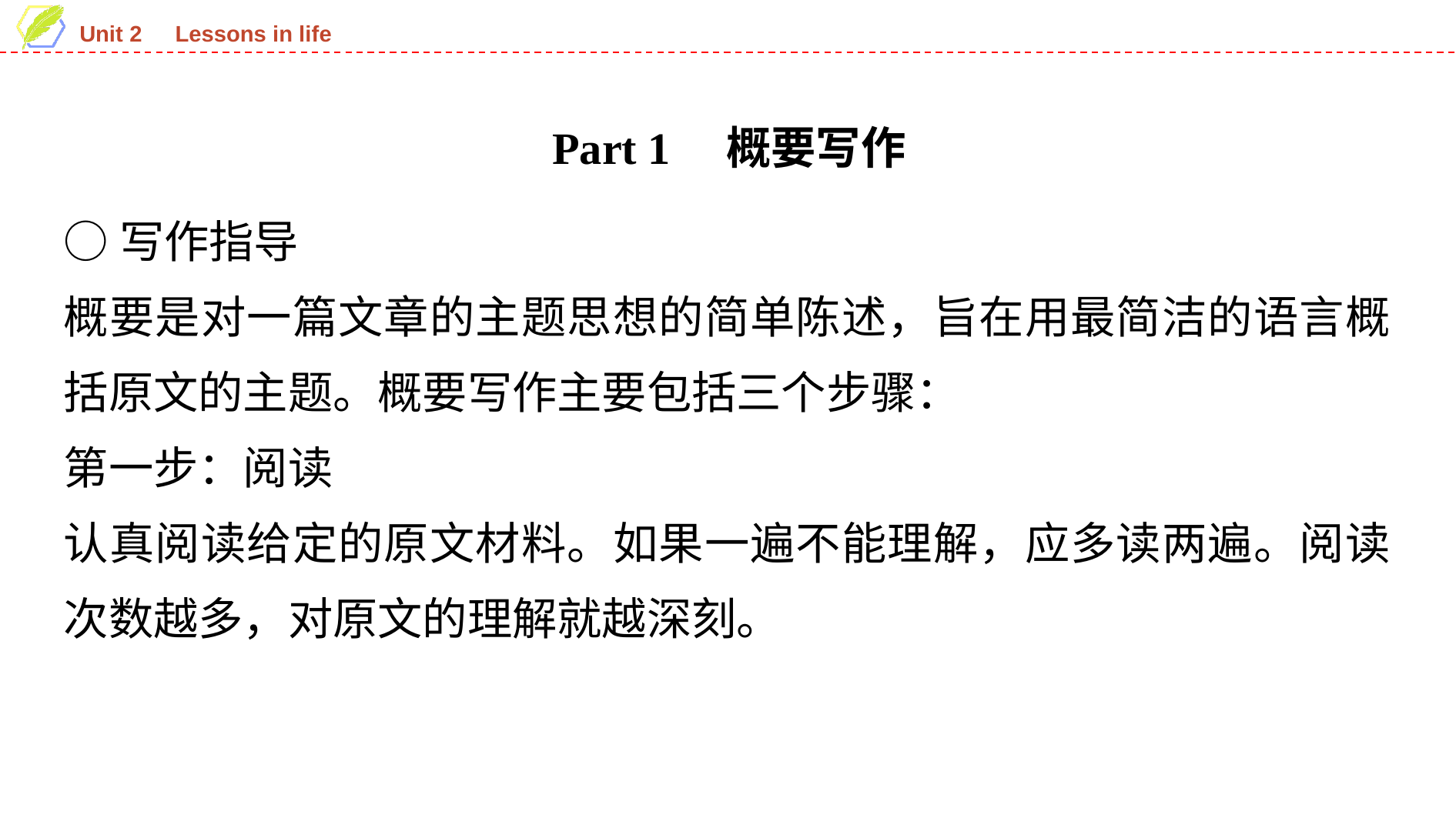

Part 1　概要写作
○写作指导
概要是对一篇文章的主题思想的简单陈述，旨在用最简洁的语言概括原文的主题。概要写作主要包括三个步骤：
第一步：阅读
认真阅读给定的原文材料。如果一遍不能理解，应多读两遍。阅读次数越多，对原文的理解就越深刻。